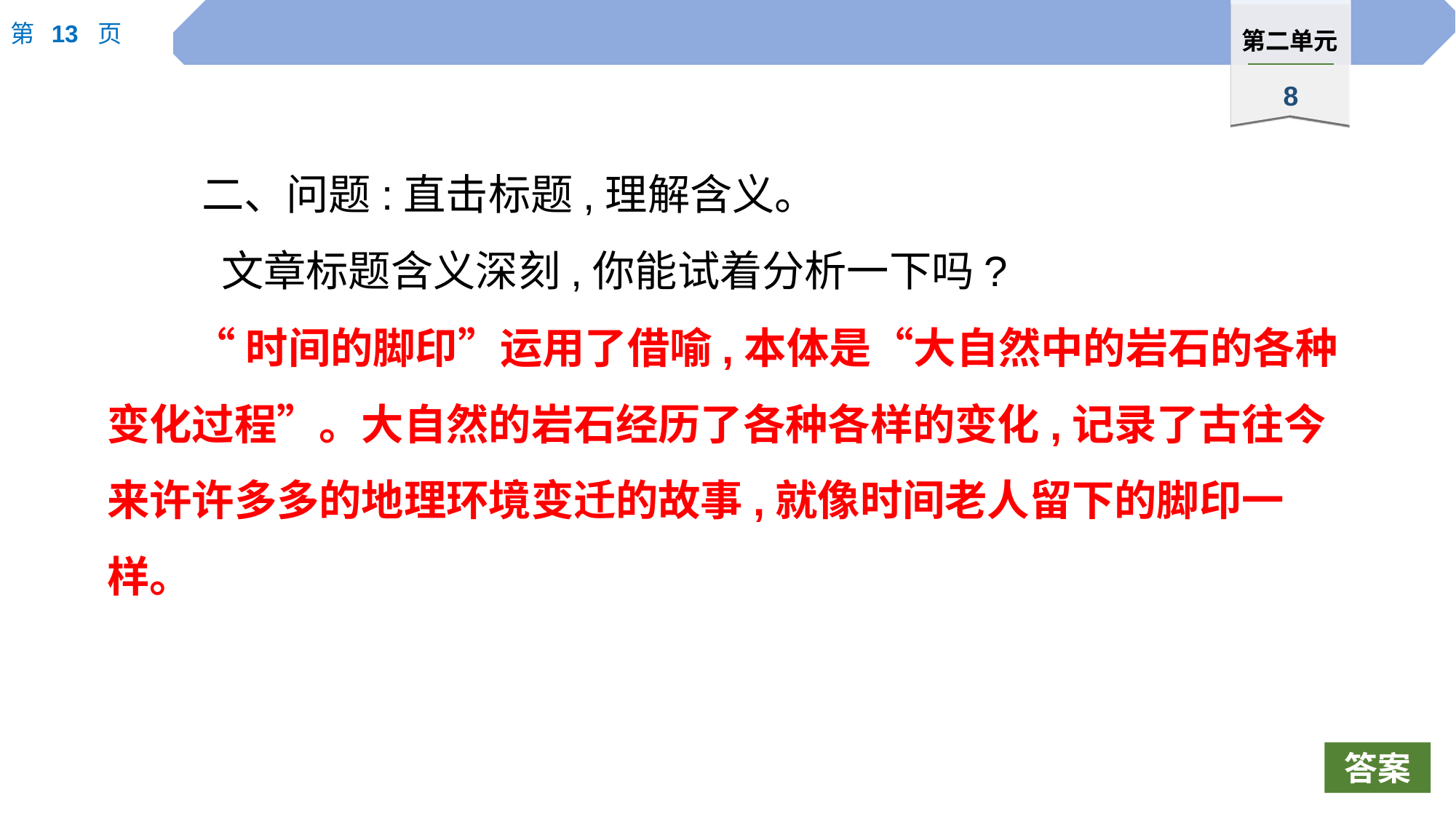

二、问题:直击标题,理解含义。
 文章标题含义深刻,你能试着分析一下吗?
“时间的脚印”运用了借喻,本体是“大自然中的岩石的各种变化过程”。大自然的岩石经历了各种各样的变化,记录了古往今来许许多多的地理环境变迁的故事,就像时间老人留下的脚印一样。
答案